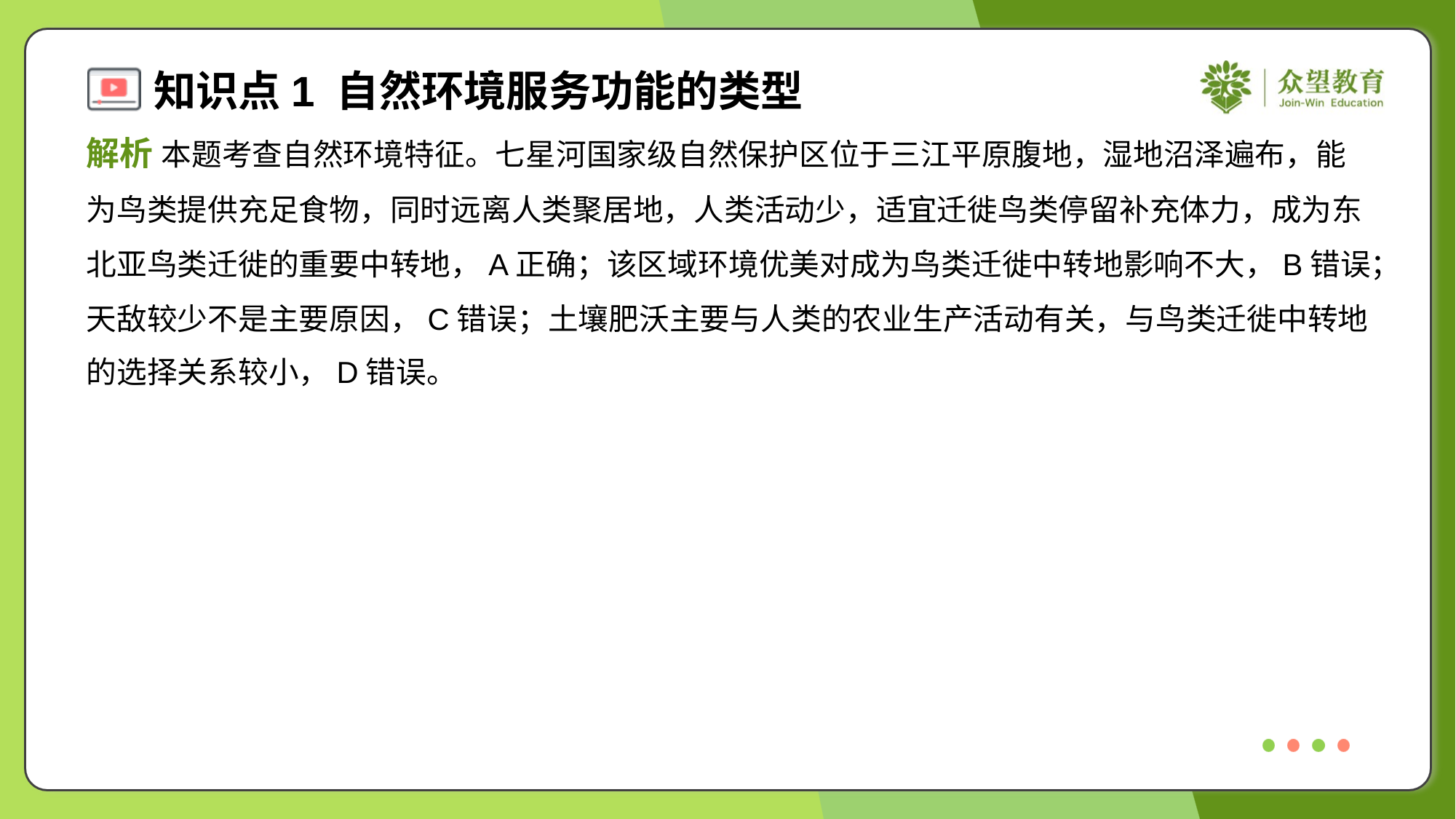

解析 本题考查自然环境特征。七星河国家级自然保护区位于三江平原腹地，湿地沼泽遍布，能
为鸟类提供充足食物，同时远离人类聚居地，人类活动少，适宜迁徙鸟类停留补充体力，成为东
北亚鸟类迁徙的重要中转地，A正确；该区域环境优美对成为鸟类迁徙中转地影响不大，B错误；
天敌较少不是主要原因，C错误；土壤肥沃主要与人类的农业生产活动有关，与鸟类迁徙中转地
的选择关系较小，D错误。